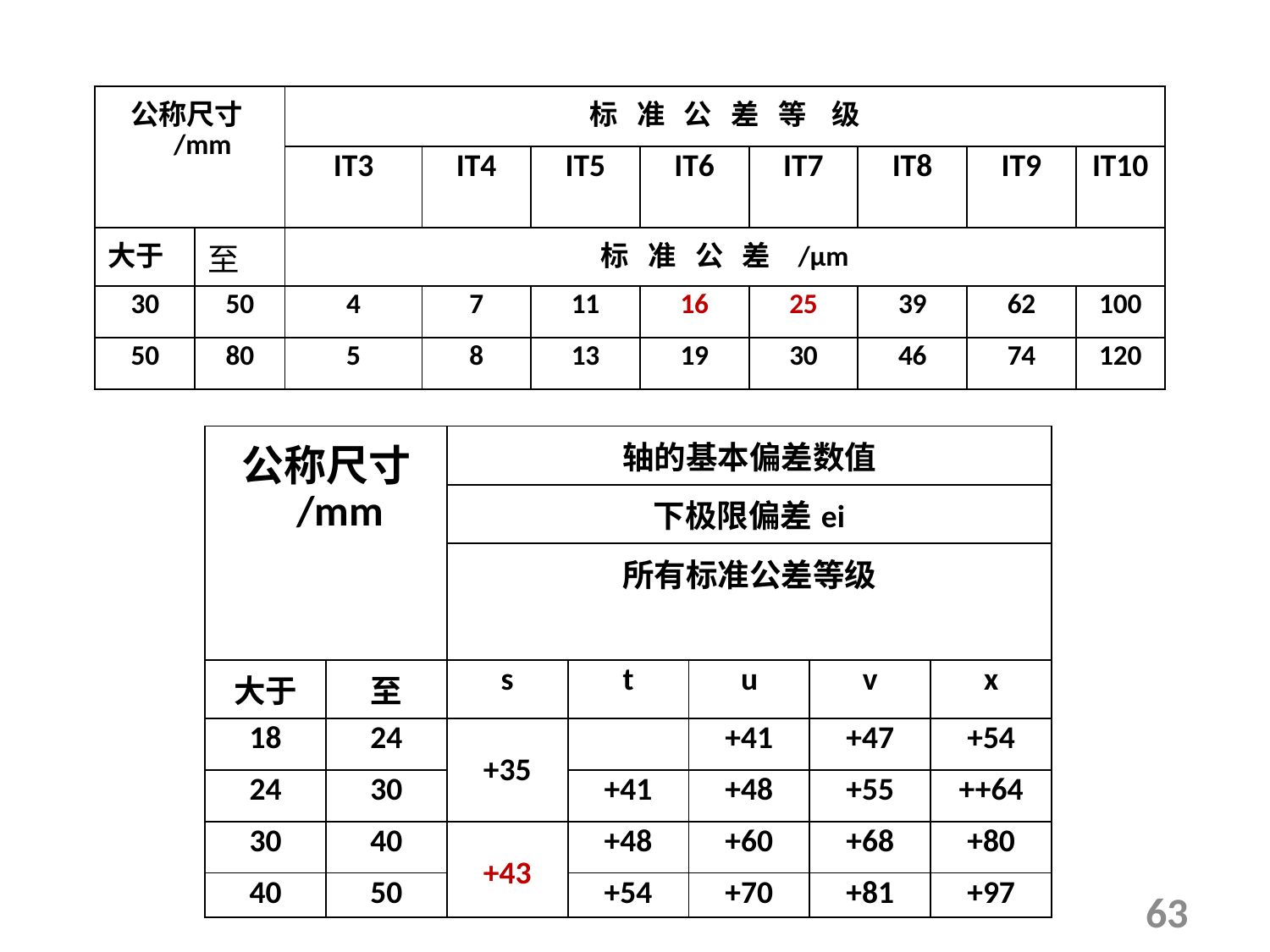

| 公称尺寸 /mm |  | 标 准 公 差 等 级 |  |  |  |  |  |  |  |
| --- | --- | --- | --- | --- | --- | --- | --- | --- | --- |
|  |  | IT3 | IT4 | IT5 | IT6 | IT7 | IT8 | IT9 | IT10 |
| 大于 | 至 | 标 准 公 差 /μm |  |  |  |  |  |  |  |
| 30 | 50 | 4 | 7 | 11 | 16 | 25 | 39 | 62 | 100 |
| 50 | 80 | 5 | 8 | 13 | 19 | 30 | 46 | 74 | 120 |
| 公称尺寸 /mm |  | 轴的基本偏差数值 |  |  |  |  |
| --- | --- | --- | --- | --- | --- | --- |
|  |  | 下极限偏差ei |  |  |  |  |
|  |  | 所有标准公差等级 |  |  |  |  |
| 大于 | 至 | s | t | u | v | x |
| 18 | 24 | +35 |  | +41 | +47 | +54 |
| 24 | 30 |  | +41 | +48 | +55 | ++64 |
| 30 | 40 | +43 | +48 | +60 | +68 | +80 |
| 40 | 50 |  | +54 | +70 | +81 | +97 |
63